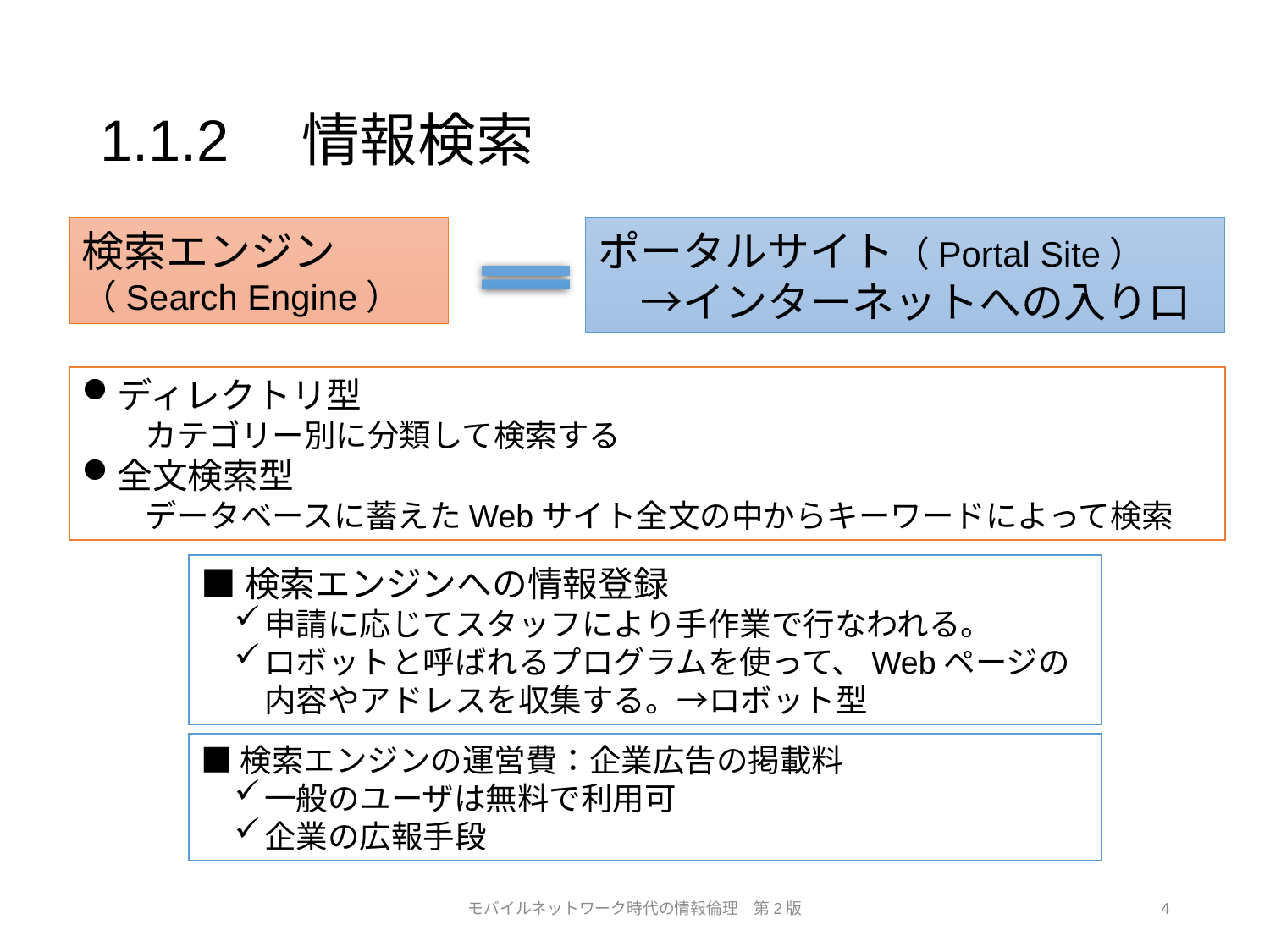

# 1.1.2　情報検索
検索エンジン
（Search Engine）
ポータルサイト（Portal Site）
　→インターネットへの入り口

ディレクトリ型
カテゴリー別に分類して検索する
全文検索型
データベースに蓄えたWebサイト全文の中からキーワードによって検索
■検索エンジンへの情報登録
申請に応じてスタッフにより手作業で行なわれる。
ロボットと呼ばれるプログラムを使って、Webページの内容やアドレスを収集する。→ロボット型
■検索エンジンの運営費：企業広告の掲載料
一般のユーザは無料で利用可
企業の広報手段
モバイルネットワーク時代の情報倫理　第2版
4